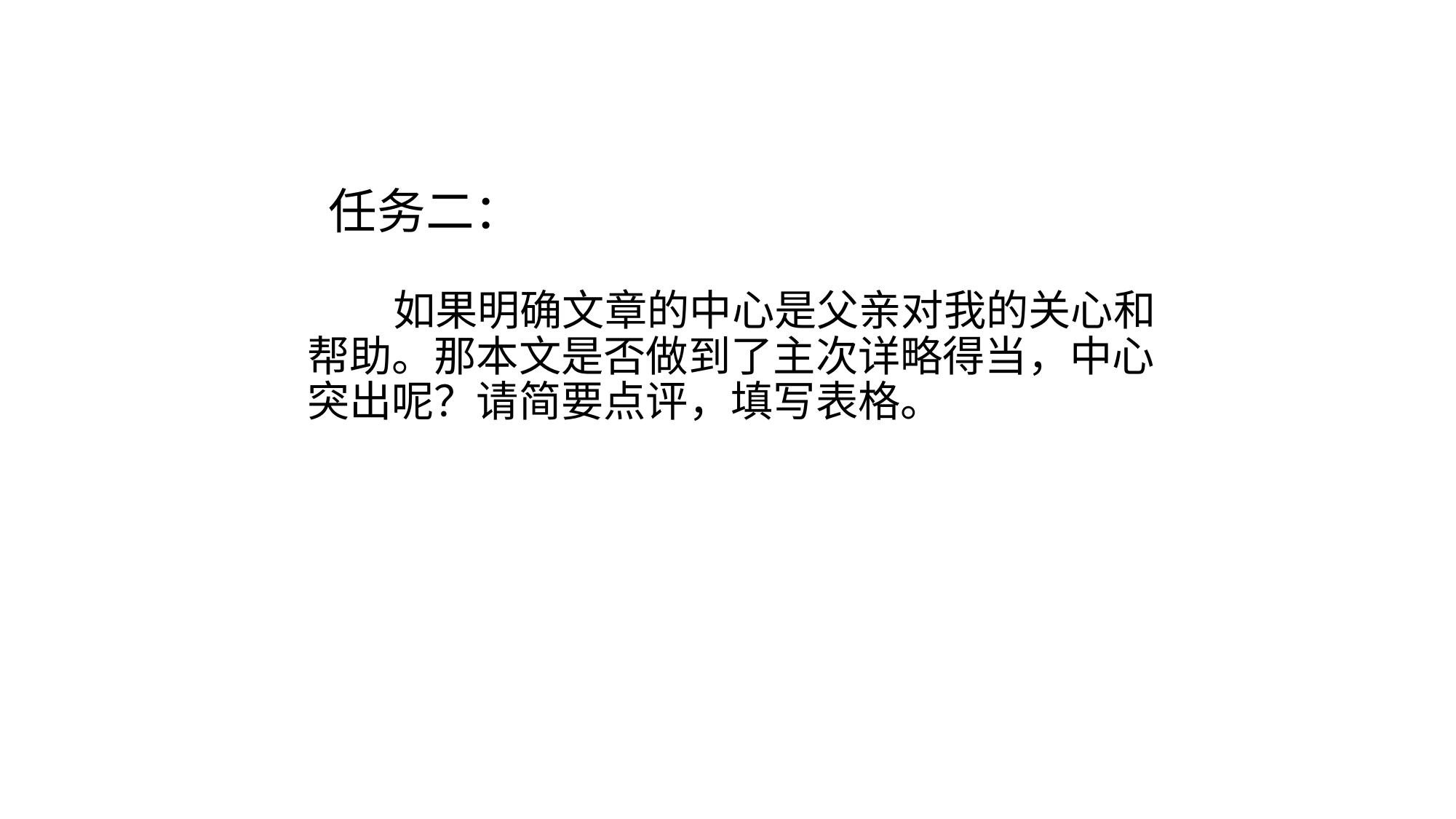

# 任务二：
        如果明确文章的中心是父亲对我的关心和帮助。那本文是否做到了主次详略得当，中心突出呢？请简要点评，填写表格。